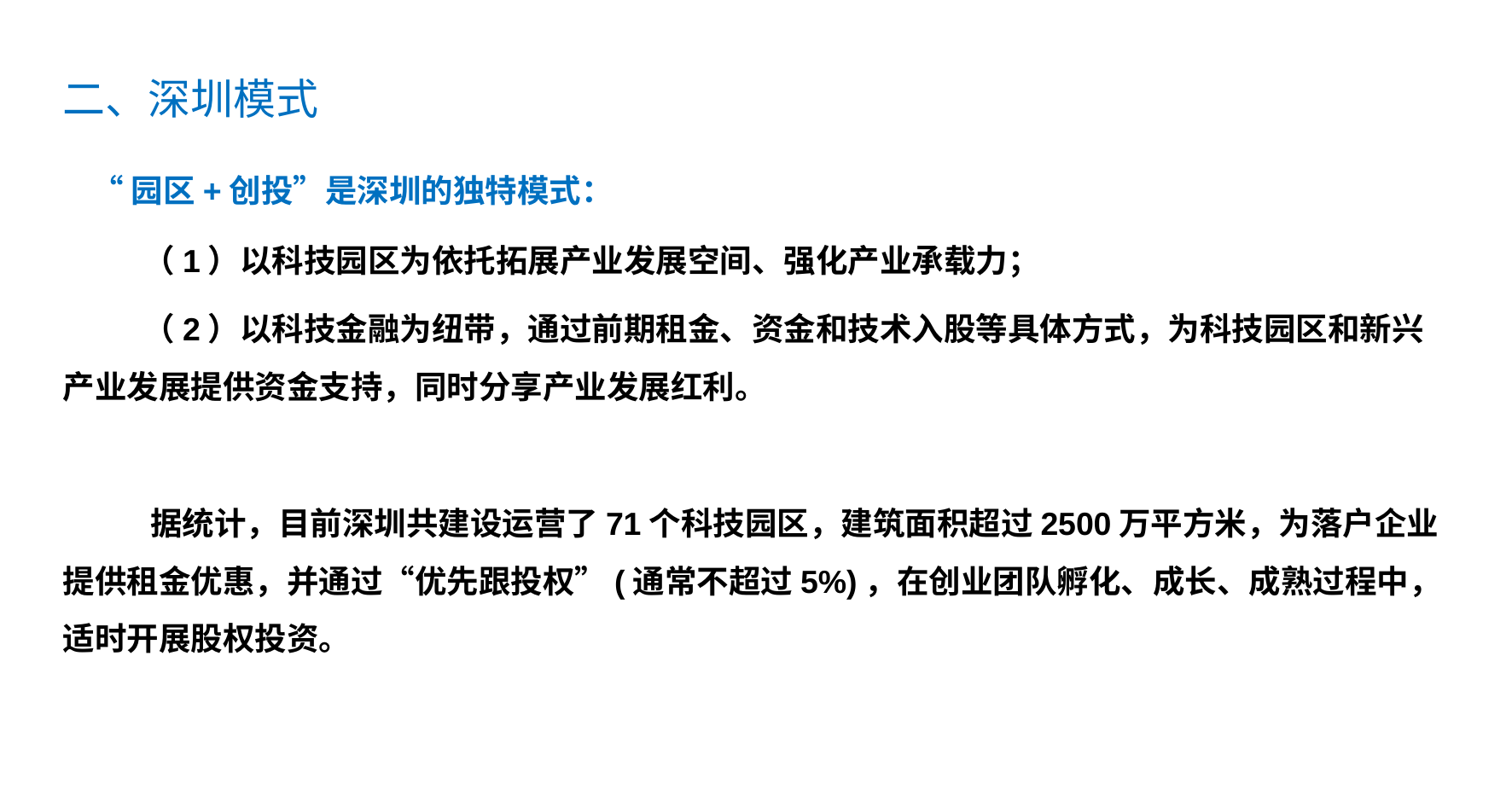

二、深圳模式
   “园区+创投”是深圳的独特模式：
          （1）以科技园区为依托拓展产业发展空间、强化产业承载力；
          （2）以科技金融为纽带，通过前期租金、资金和技术入股等具体方式，为科技园区和新兴产业发展提供资金支持，同时分享产业发展红利。

           据统计，目前深圳共建设运营了71个科技园区，建筑面积超过2500万平方米，为落户企业提供租金优惠，并通过“优先跟投权”(通常不超过5%)，在创业团队孵化、成长、成熟过程中，适时开展股权投资。